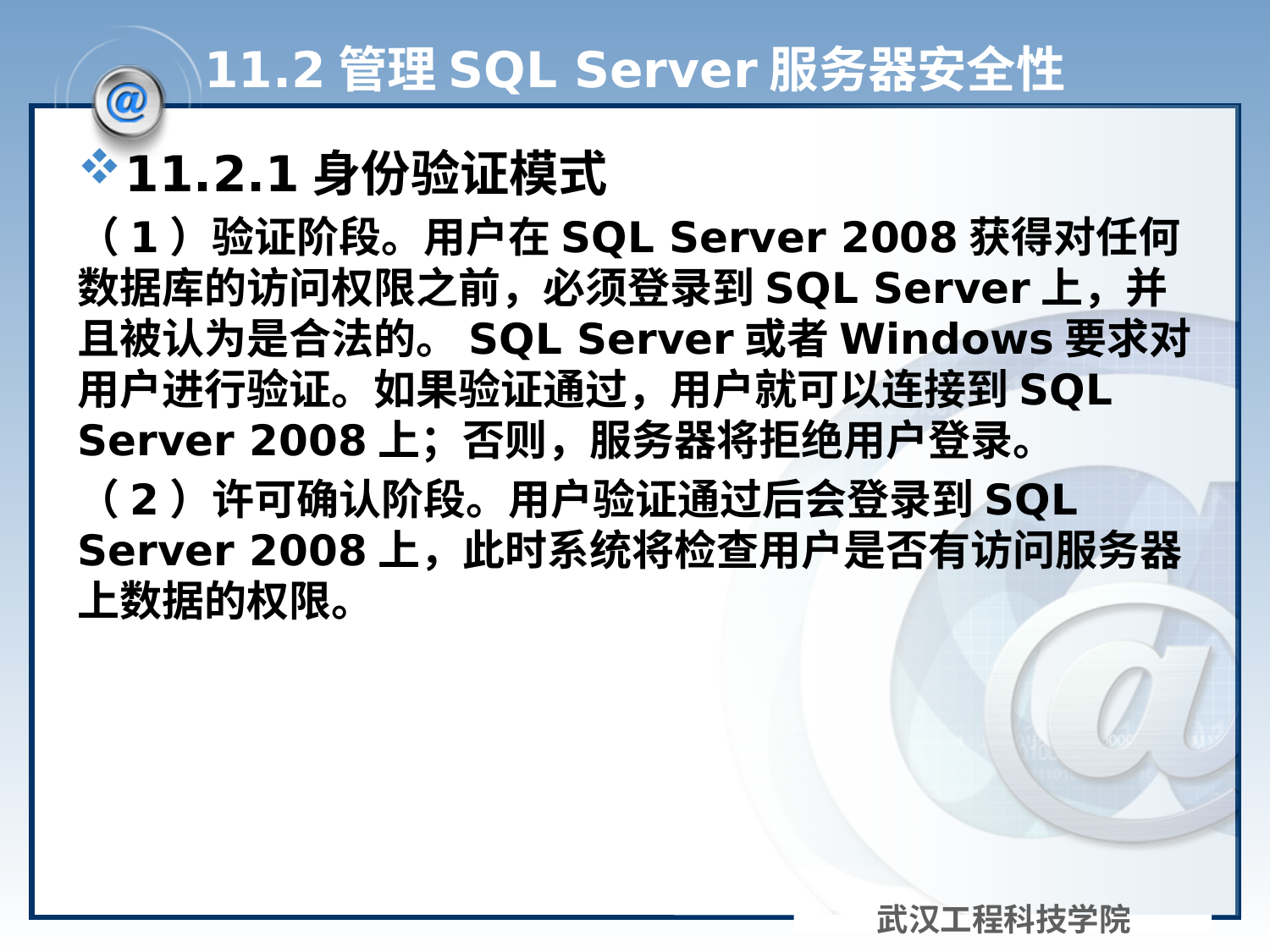

# 11.2管理SQL Server服务器安全性
11.2.1身份验证模式
（1）验证阶段。用户在SQL Server 2008获得对任何数据库的访问权限之前，必须登录到SQL Server上，并且被认为是合法的。SQL Server或者Windows要求对用户进行验证。如果验证通过，用户就可以连接到SQL Server 2008上；否则，服务器将拒绝用户登录。
（2）许可确认阶段。用户验证通过后会登录到SQL Server 2008上，此时系统将检查用户是否有访问服务器上数据的权限。

武汉工程科技学院